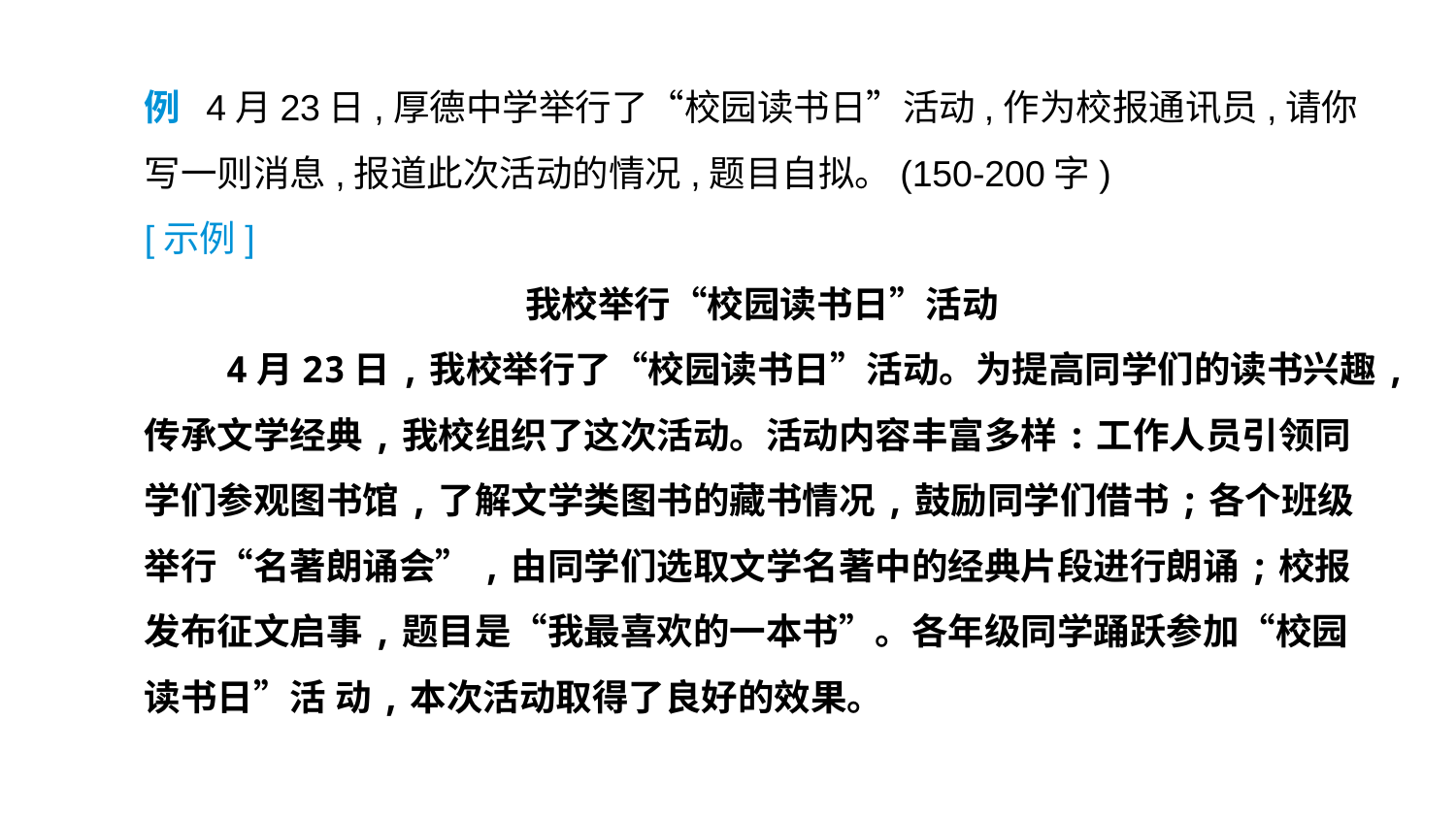

例  4月23日,厚德中学举行了“校园读书日”活动,作为校报通讯员,请你写一则消息,报道此次活动的情况,题目自拟。(150-200字)
[示例]
我校举行“校园读书日”活动
　　4月23日,我校举行了“校园读书日”活动。为提高同学们的读书兴趣,传承文学经典,我校组织了这次活动。活动内容丰富多样:工作人员引领同学们参观图书馆,了解文学类图书的藏书情况,鼓励同学们借书;各个班级举行“名著朗诵会”,由同学们选取文学名著中的经典片段进行朗诵;校报发布征文启事,题目是“我最喜欢的一本书”。各年级同学踊跃参加“校园读书日”活 动,本次活动取得了良好的效果。